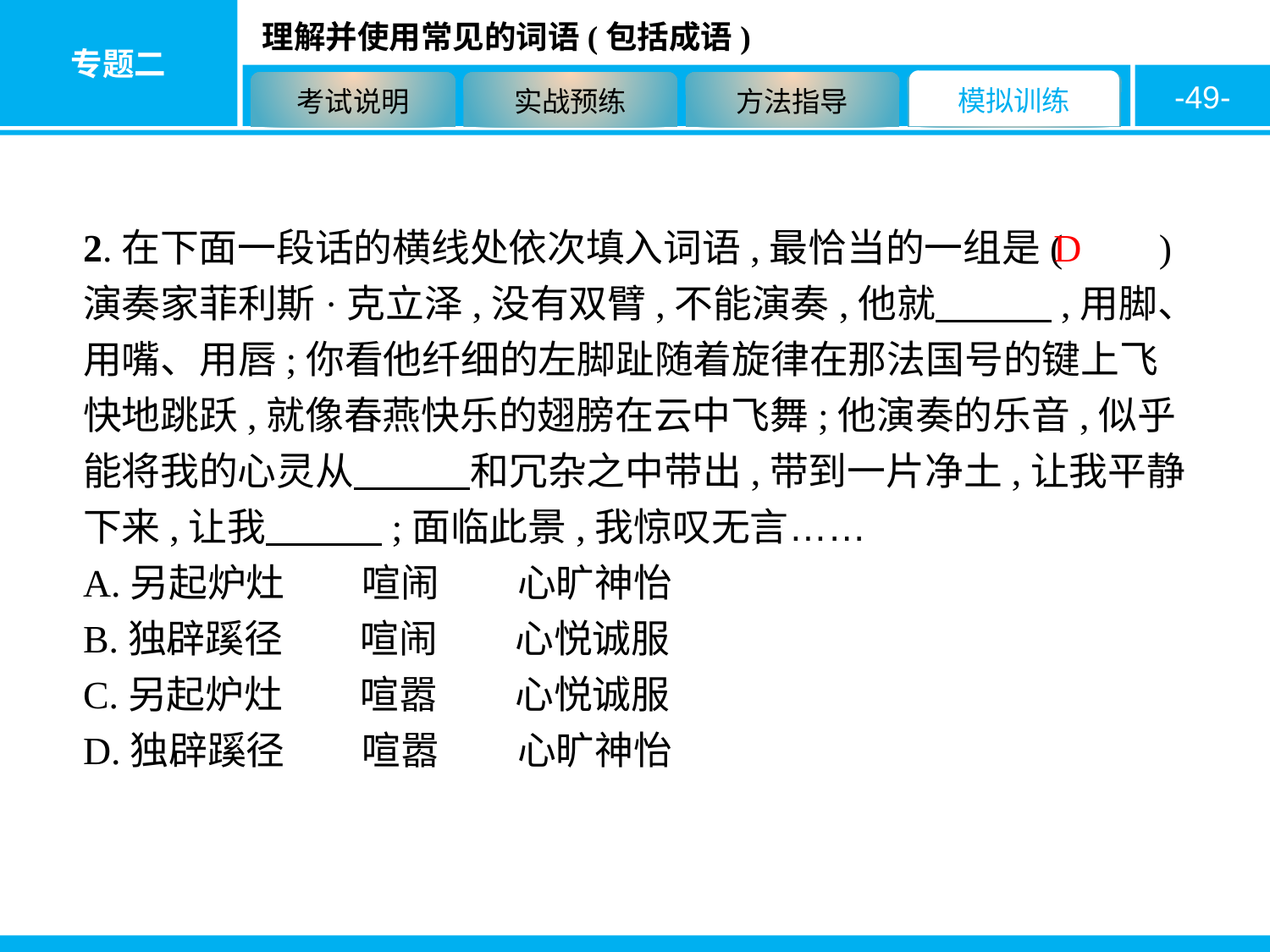

-49-
2.在下面一段话的横线处依次填入词语,最恰当的一组是(　　)
演奏家菲利斯·克立泽,没有双臂,不能演奏,他就　　　,用脚、用嘴、用唇;你看他纤细的左脚趾随着旋律在那法国号的键上飞快地跳跃,就像春燕快乐的翅膀在云中飞舞;他演奏的乐音,似乎能将我的心灵从　　　和冗杂之中带出,带到一片净土,让我平静下来,让我　　　;面临此景,我惊叹无言……
A.另起炉灶　　喧闹　　心旷神怡
B.独辟蹊径　　喧闹　　心悦诚服
C.另起炉灶　　喧嚣　　心悦诚服
D.独辟蹊径　　喧嚣　　心旷神怡
D